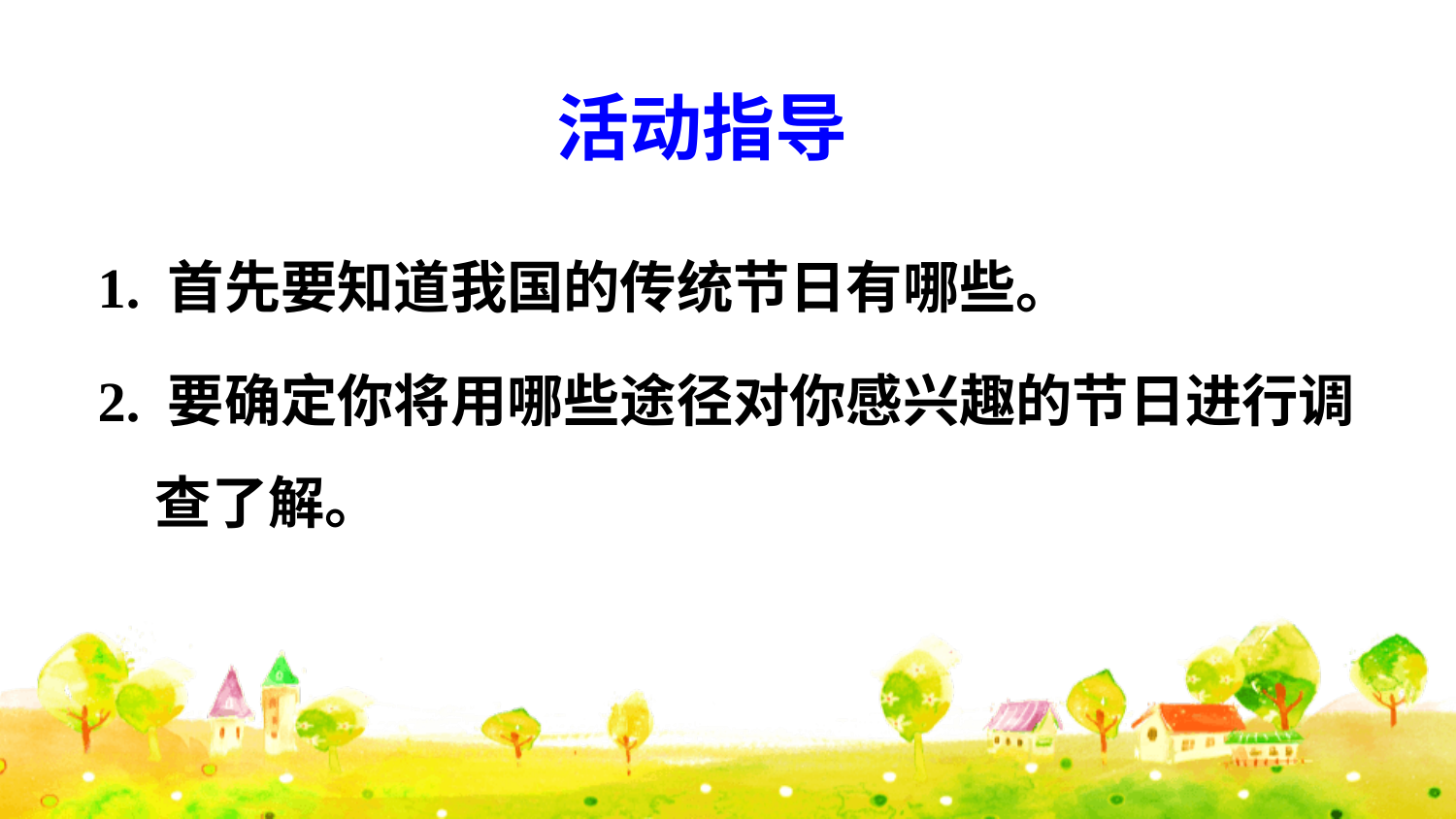

活动指导
1. 首先要知道我国的传统节日有哪些。
2. 要确定你将用哪些途径对你感兴趣的节日进行调查了解。
https://www.ypppt.com/